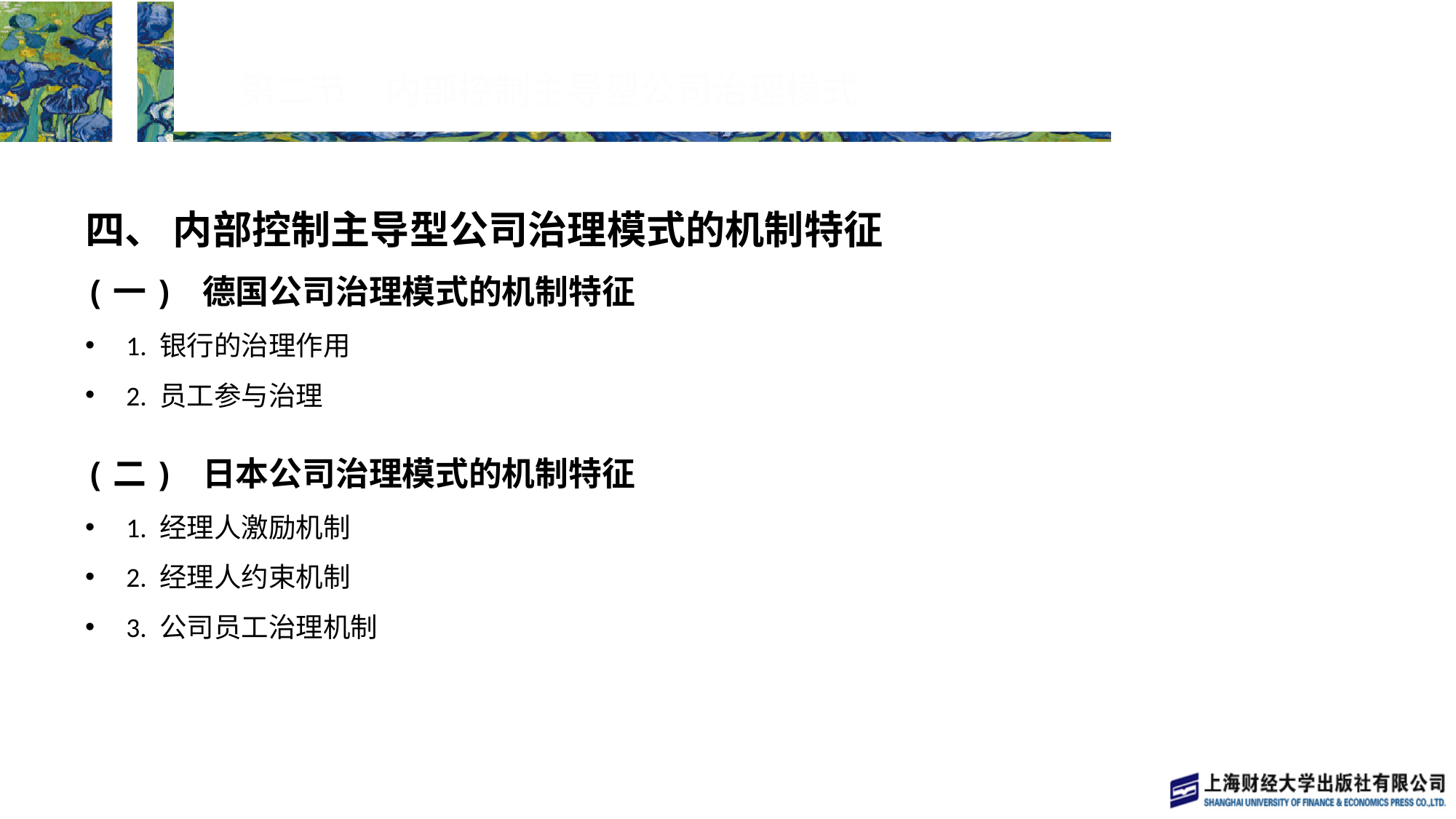

# 第二节　内部控制主导型公司治理模式
四、 内部控制主导型公司治理模式的机制特征
(一) 德国公司治理模式的机制特征
1. 银行的治理作用
2. 员工参与治理
(二) 日本公司治理模式的机制特征
1. 经理人激励机制
2. 经理人约束机制
3. 公司员工治理机制